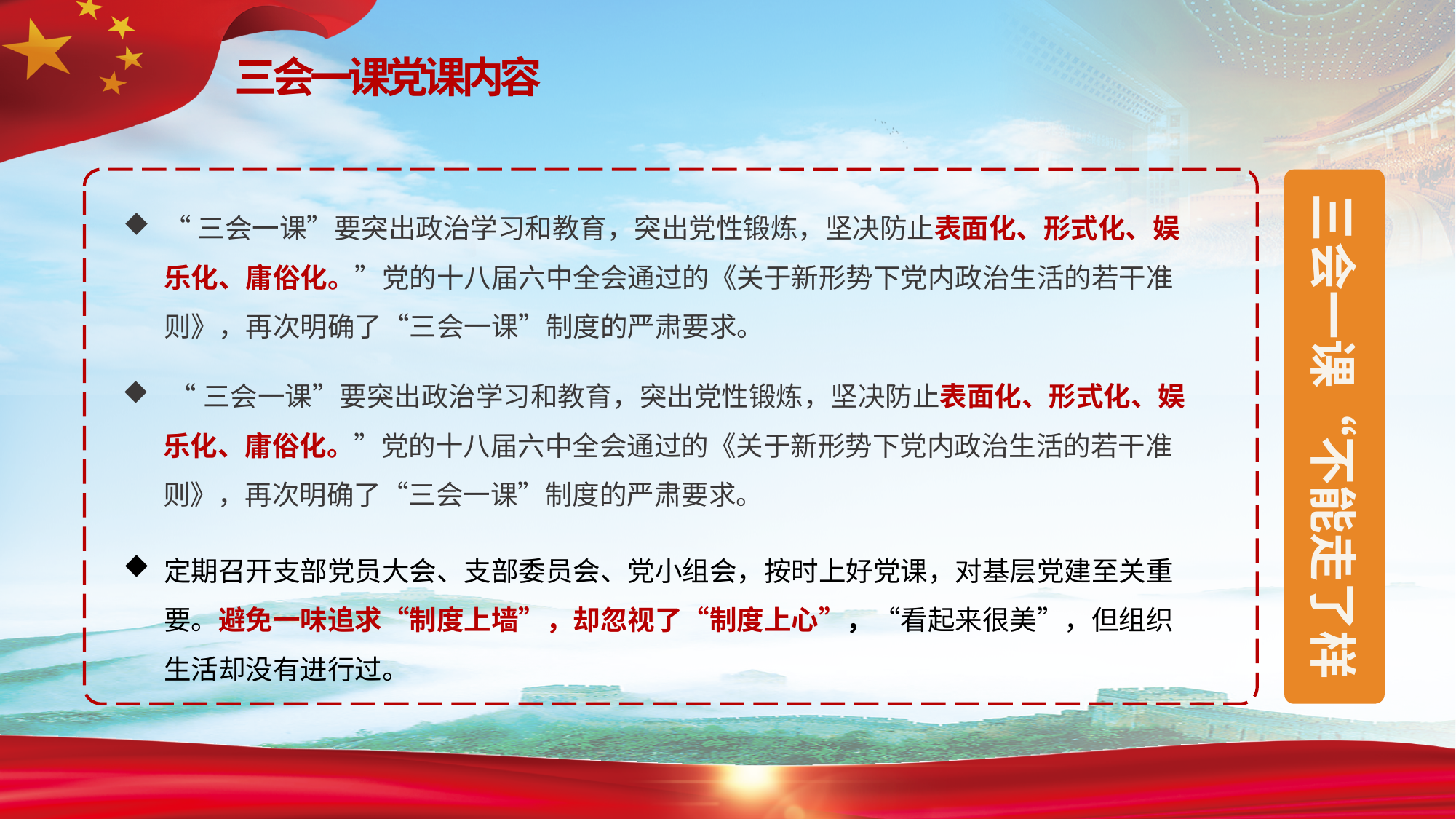

三会一课党课内容

三会一课“不能走了样
“三会一课”要突出政治学习和教育，突出党性锻炼，坚决防止表面化、形式化、娱乐化、庸俗化。”党的十八届六中全会通过的《关于新形势下党内政治生活的若干准则》，再次明确了“三会一课”制度的严肃要求。
 “三会一课”要突出政治学习和教育，突出党性锻炼，坚决防止表面化、形式化、娱乐化、庸俗化。”党的十八届六中全会通过的《关于新形势下党内政治生活的若干准则》，再次明确了“三会一课”制度的严肃要求。
定期召开支部党员大会、支部委员会、党小组会，按时上好党课，对基层党建至关重要。避免一味追求“制度上墙”，却忽视了“制度上心”，“看起来很美”，但组织生活却没有进行过。